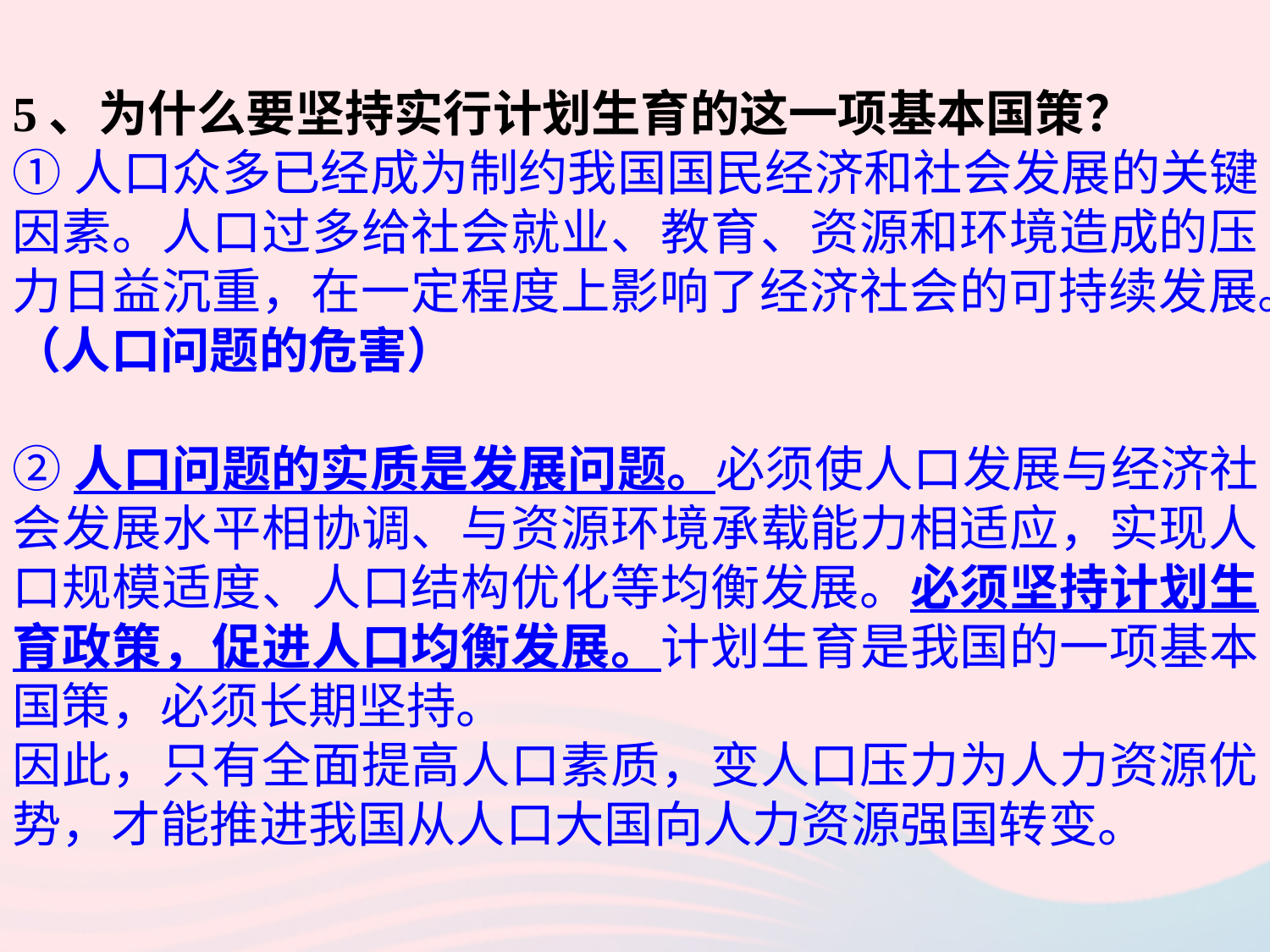

5、为什么要坚持实行计划生育的这一项基本国策？
①人口众多已经成为制约我国国民经济和社会发展的关键因素。人口过多给社会就业、教育、资源和环境造成的压力日益沉重，在一定程度上影响了经济社会的可持续发展。（人口问题的危害）

②人口问题的实质是发展问题。必须使人口发展与经济社会发展水平相协调、与资源环境承载能力相适应，实现人口规模适度、人口结构优化等均衡发展。必须坚持计划生育政策，促进人口均衡发展。计划生育是我国的一项基本国策，必须长期坚持。
因此，只有全面提高人口素质，变人口压力为人力资源优势，才能推进我国从人口大国向人力资源强国转变。